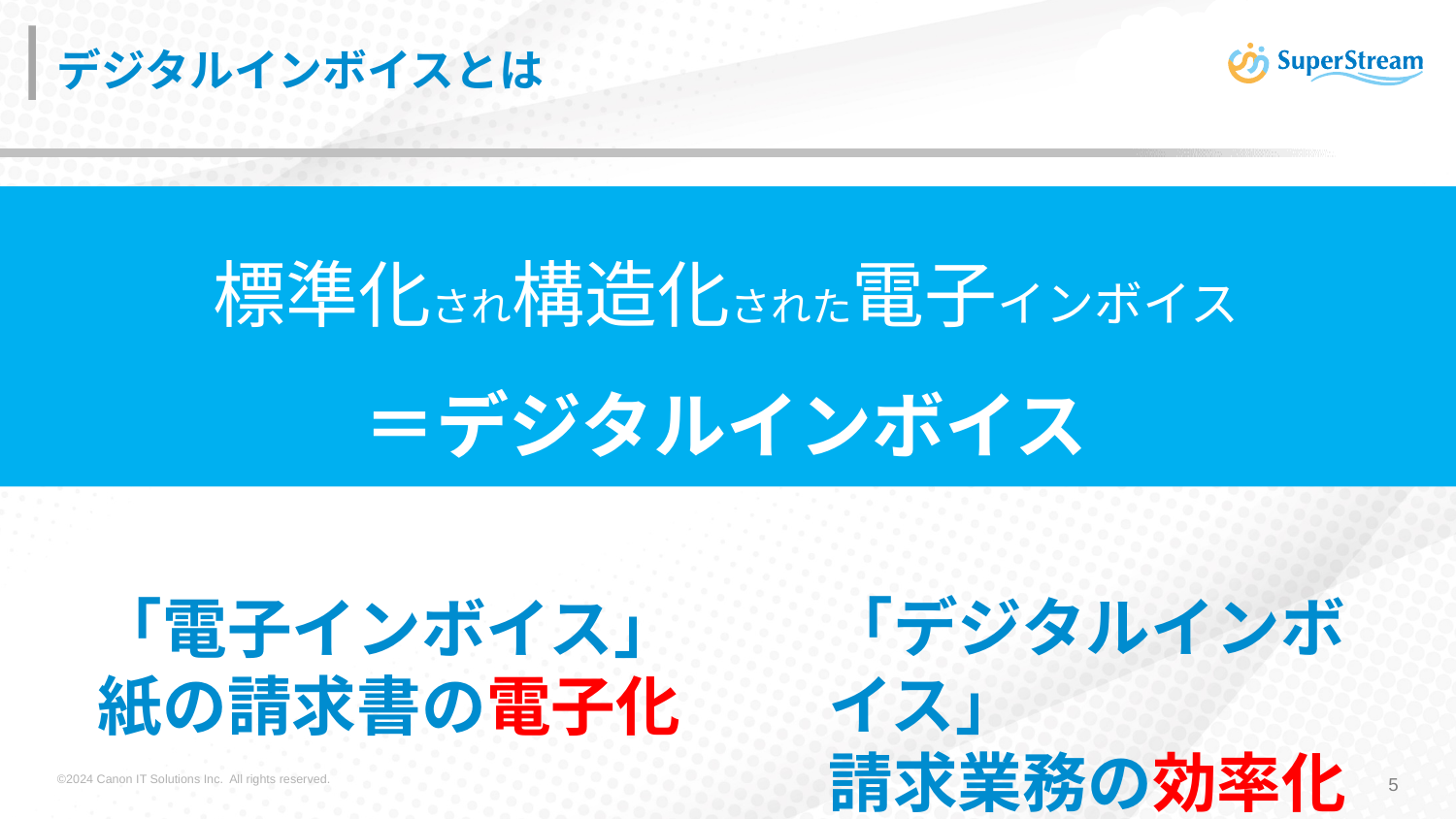

# デジタルインボイスとは
標準化され構造化された電子インボイス
＝デジタルインボイス
「電子インボイス」
紙の請求書の電子化
「デジタルインボイス」　
請求業務の効率化
©2024 Canon IT Solutions Inc.  All rights reserved.
5